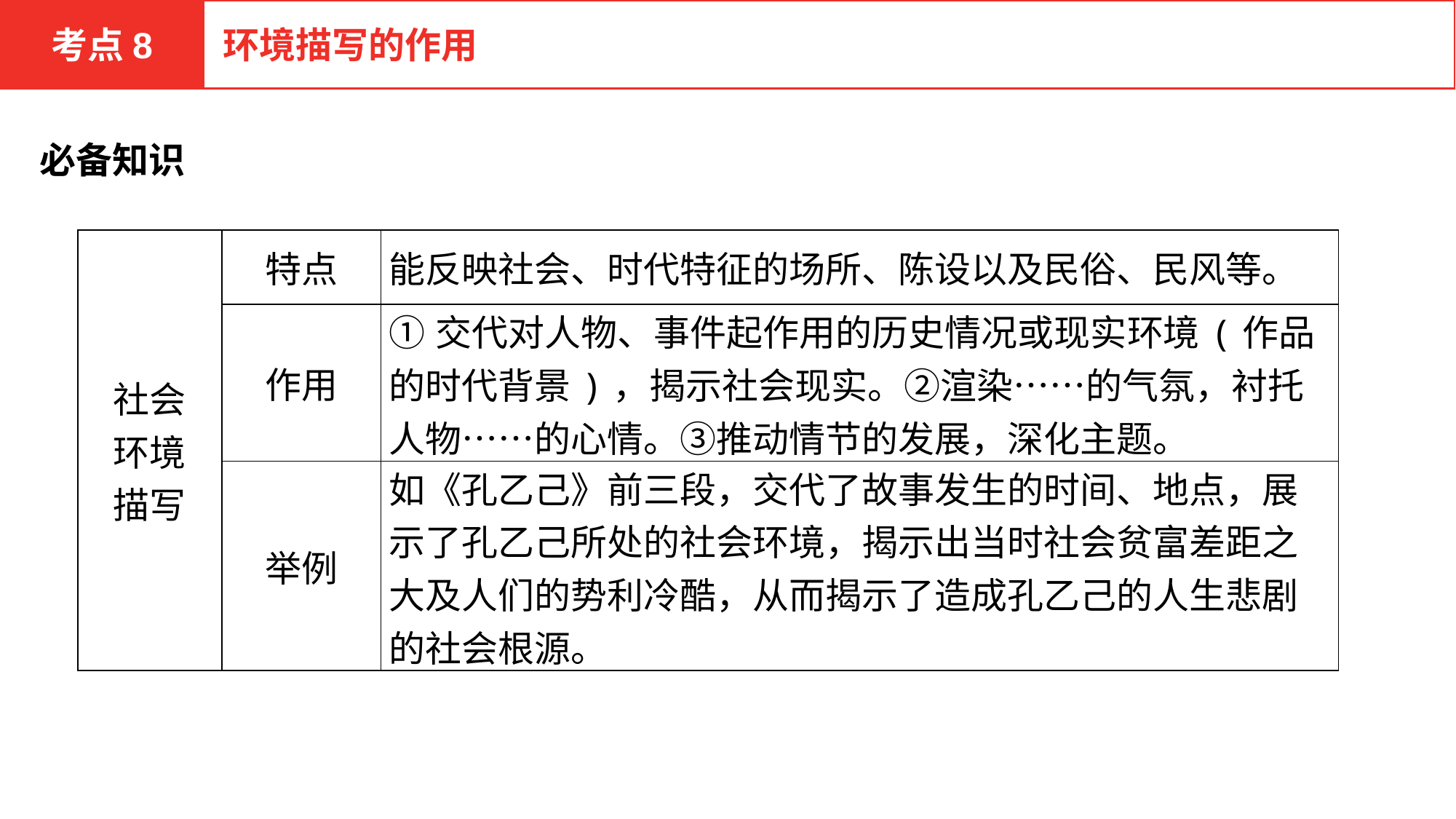

考点8
环境描写的作用
必备知识

| 社会 环境 描写 | 特点 | 能反映社会、时代特征的场所、陈设以及民俗、民风等。 |
| --- | --- | --- |
|  | 作用 | ①交代对人物、事件起作用的历史情况或现实环境(作品的时代背景)，揭示社会现实。②渲染……的气氛，衬托人物……的心情。③推动情节的发展，深化主题。 |
|  | 举例 | 如《孔乙己》前三段，交代了故事发生的时间、地点，展示了孔乙己所处的社会环境，揭示出当时社会贫富差距之大及人们的势利冷酷，从而揭示了造成孔乙己的人生悲剧的社会根源。 |